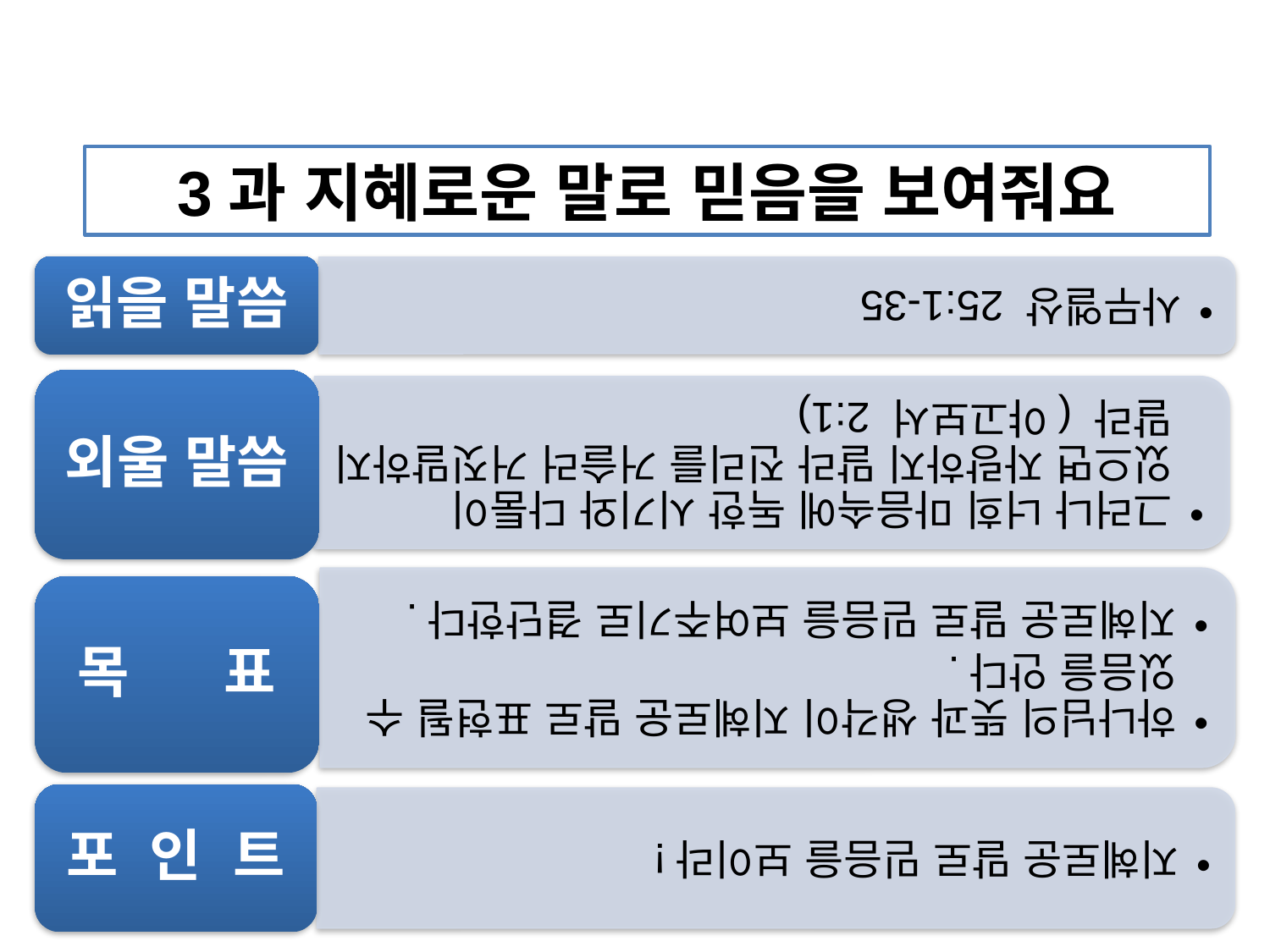

3과 지혜로운 말로 믿음을 보여줘요
사무엘상 25:1-35
읽을 말씀
그러나 너희 마음속에 독한 시기와 다툼이 있으면 자랑하지 말라 진리를 거슬러 거짓말하지 말라 (야고보서 2:1)
외울 말씀
하나님의 뜻과 생각이 지혜로운 말로 표현될 수 있음을 안다.
지혜로운 말로 믿음을 보여주기로 결단한다.
목      표
지혜로운 말로 믿음을 보이라!
포  인  트